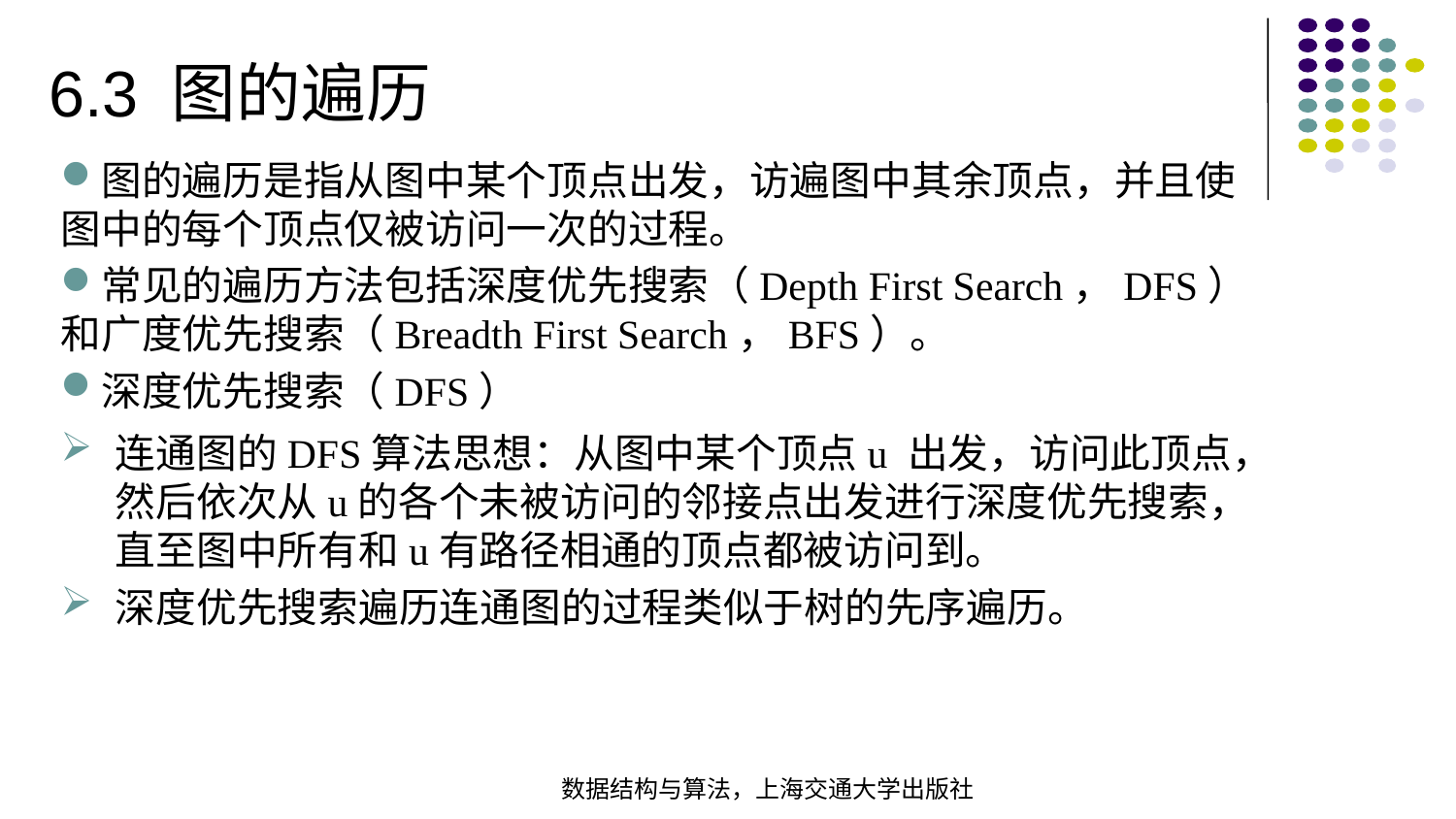

6.3 图的遍历
图的遍历是指从图中某个顶点出发，访遍图中其余顶点，并且使图中的每个顶点仅被访问一次的过程。
常见的遍历方法包括深度优先搜索（Depth First Search，DFS）和广度优先搜索（Breadth First Search，BFS）。
深度优先搜索（DFS）
连通图的DFS算法思想：从图中某个顶点u 出发，访问此顶点，然后依次从u的各个未被访问的邻接点出发进行深度优先搜索，直至图中所有和u有路径相通的顶点都被访问到。
深度优先搜索遍历连通图的过程类似于树的先序遍历。